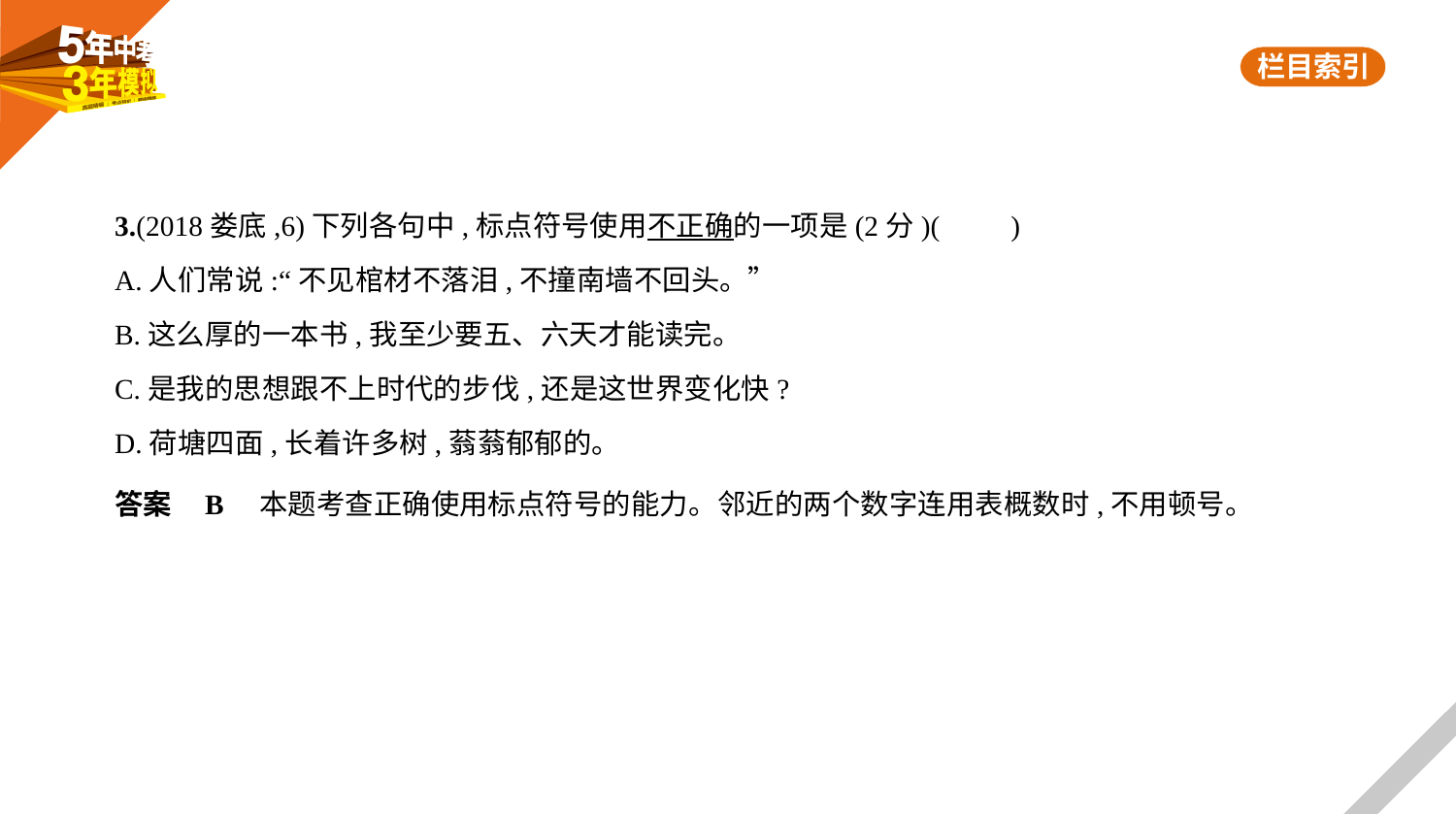

3.(2018娄底,6)下列各句中,标点符号使用不正确的一项是(2分)(　　)
A.人们常说:“不见棺材不落泪,不撞南墙不回头。”
B.这么厚的一本书,我至少要五、六天才能读完。
C.是我的思想跟不上时代的步伐,还是这世界变化快?
D.荷塘四面,长着许多树,蓊蓊郁郁的。
答案    B　本题考查正确使用标点符号的能力。邻近的两个数字连用表概数时,不用顿号。